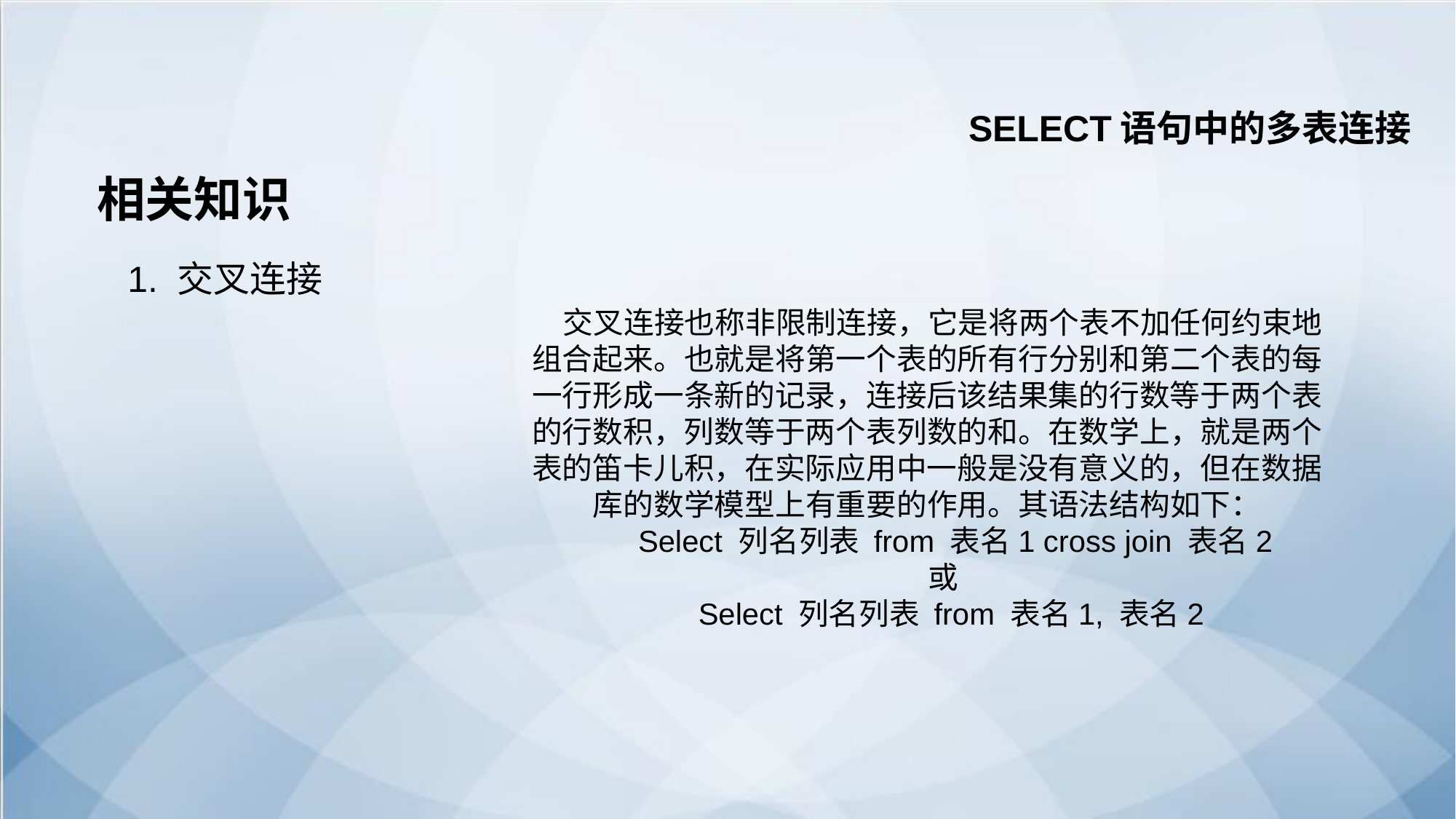

SELECT语句中的多表连接
相关知识
1. 交叉连接

交叉连接也称非限制连接，它是将两个表不加任何约束地组合起来。也就是将第一个表的所有行分别和第二个表的每一行形成一条新的记录，连接后该结果集的行数等于两个表的行数积，列数等于两个表列数的和。在数学上，就是两个表的笛卡儿积，在实际应用中一般是没有意义的，但在数据库的数学模型上有重要的作用。其语法结构如下：
   Select 列名列表 from 表名1 cross join 表名2
或
  Select 列名列表 from 表名1, 表名2